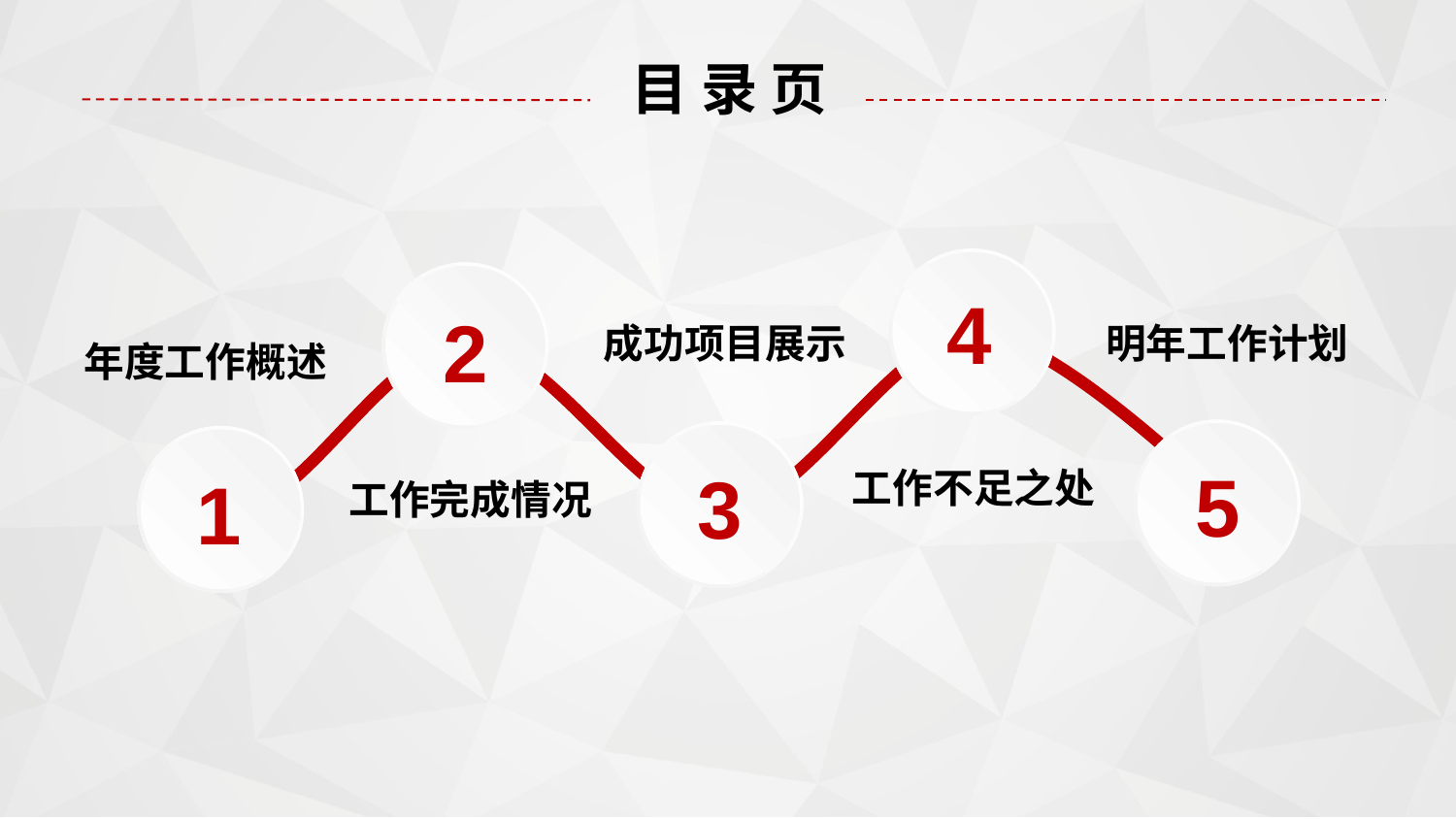

目 录 页

4

2
成功项目展示
明年工作计划
年度工作概述

5

3

1
工作不足之处
工作完成情况